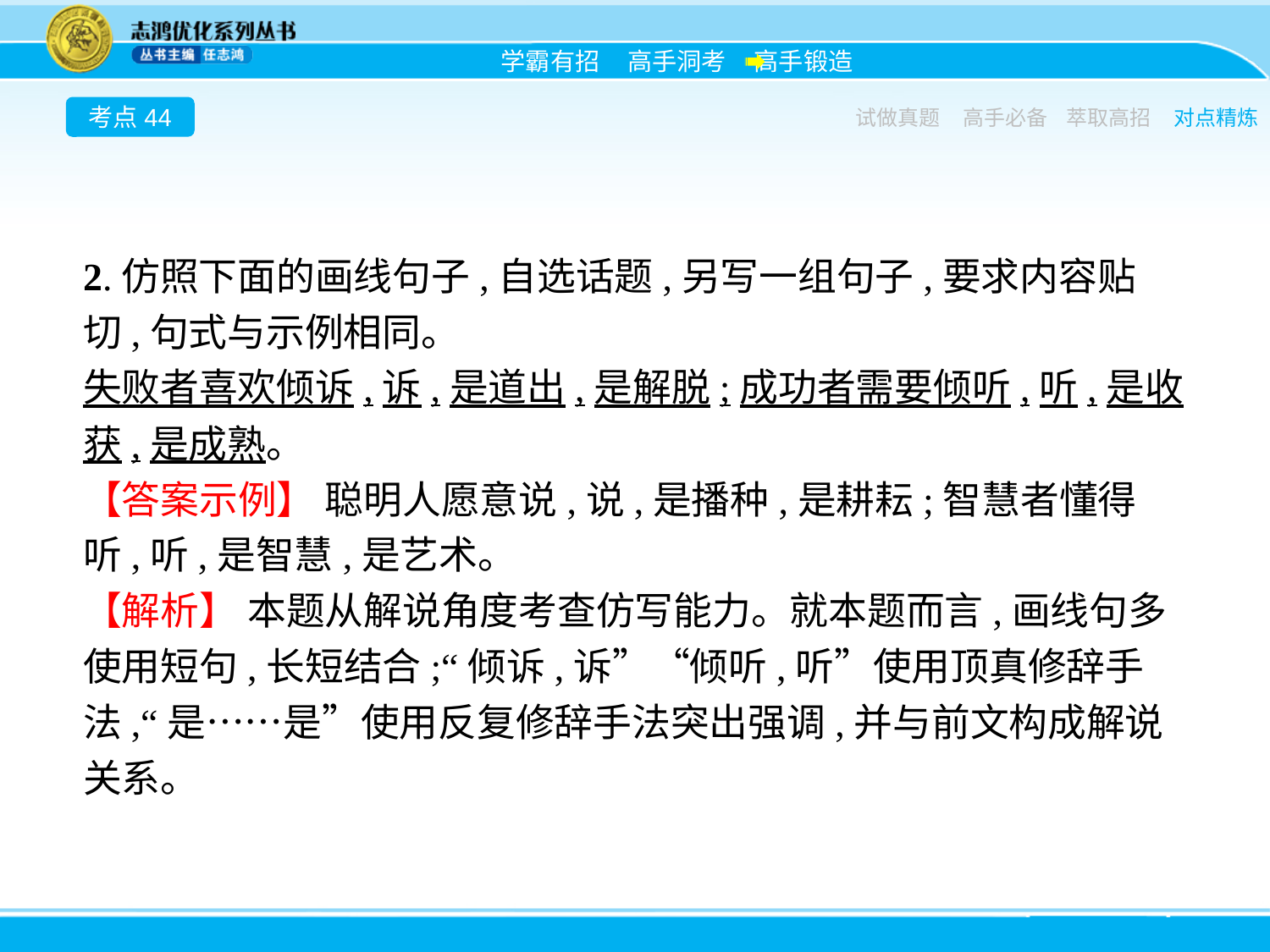

考点44
试做真题
高手必备
萃取高招
对点精炼
2.仿照下面的画线句子,自选话题,另写一组句子,要求内容贴切,句式与示例相同。
失败者喜欢倾诉,诉,是道出,是解脱;成功者需要倾听,听,是收获,是成熟。
【答案示例】 聪明人愿意说,说,是播种,是耕耘;智慧者懂得听,听,是智慧,是艺术。
【解析】 本题从解说角度考查仿写能力。就本题而言,画线句多使用短句,长短结合;“倾诉,诉”“倾听,听”使用顶真修辞手法,“是……是”使用反复修辞手法突出强调,并与前文构成解说关系。